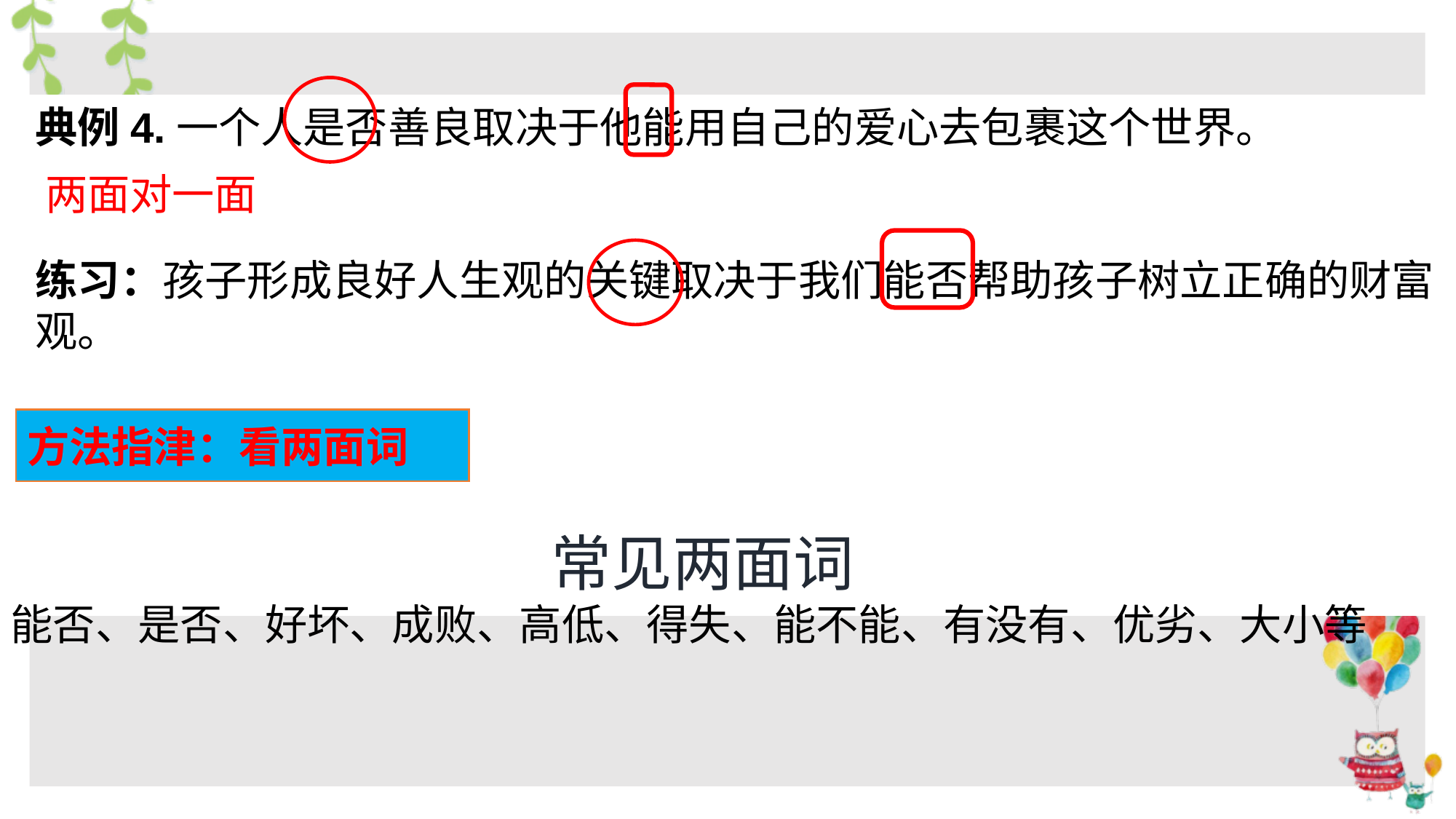

典例4.一个人是否善良取决于他能用自己的爱心去包裹这个世界。

练习：孩子形成良好人生观的关键取决于我们能否帮助孩子树立正确的财富观。

两面对一面

方法指津：看两面词
常见两面词
能否、是否、好坏、成败、高低、得失、能不能、有没有、优劣、大小等